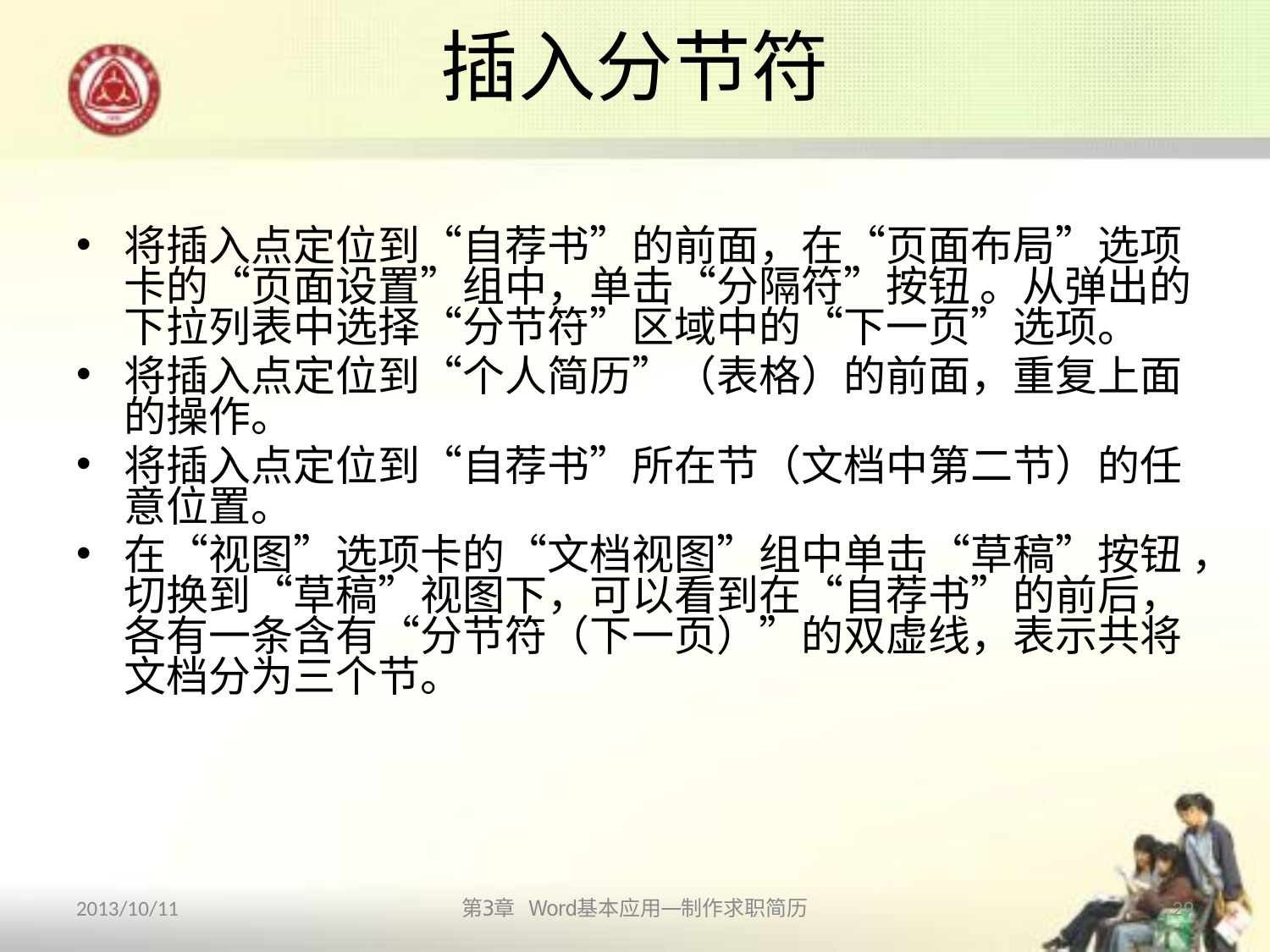

# 插入分节符
将插入点定位到“自荐书”的前面，在“页面布局”选项卡的“页面设置”组中，单击“分隔符”按钮 。从弹出的下拉列表中选择“分节符”区域中的“下一页”选项。
将插入点定位到“个人简历”（表格）的前面，重复上面的操作。
将插入点定位到“自荐书”所在节（文档中第二节）的任意位置。
在“视图”选项卡的“文档视图”组中单击“草稿”按钮 ，切换到“草稿”视图下，可以看到在“自荐书”的前后，各有一条含有“分节符（下一页）”的双虚线，表示共将文档分为三个节。
2013/10/11
第3章  Word基本应用—制作求职简历
29